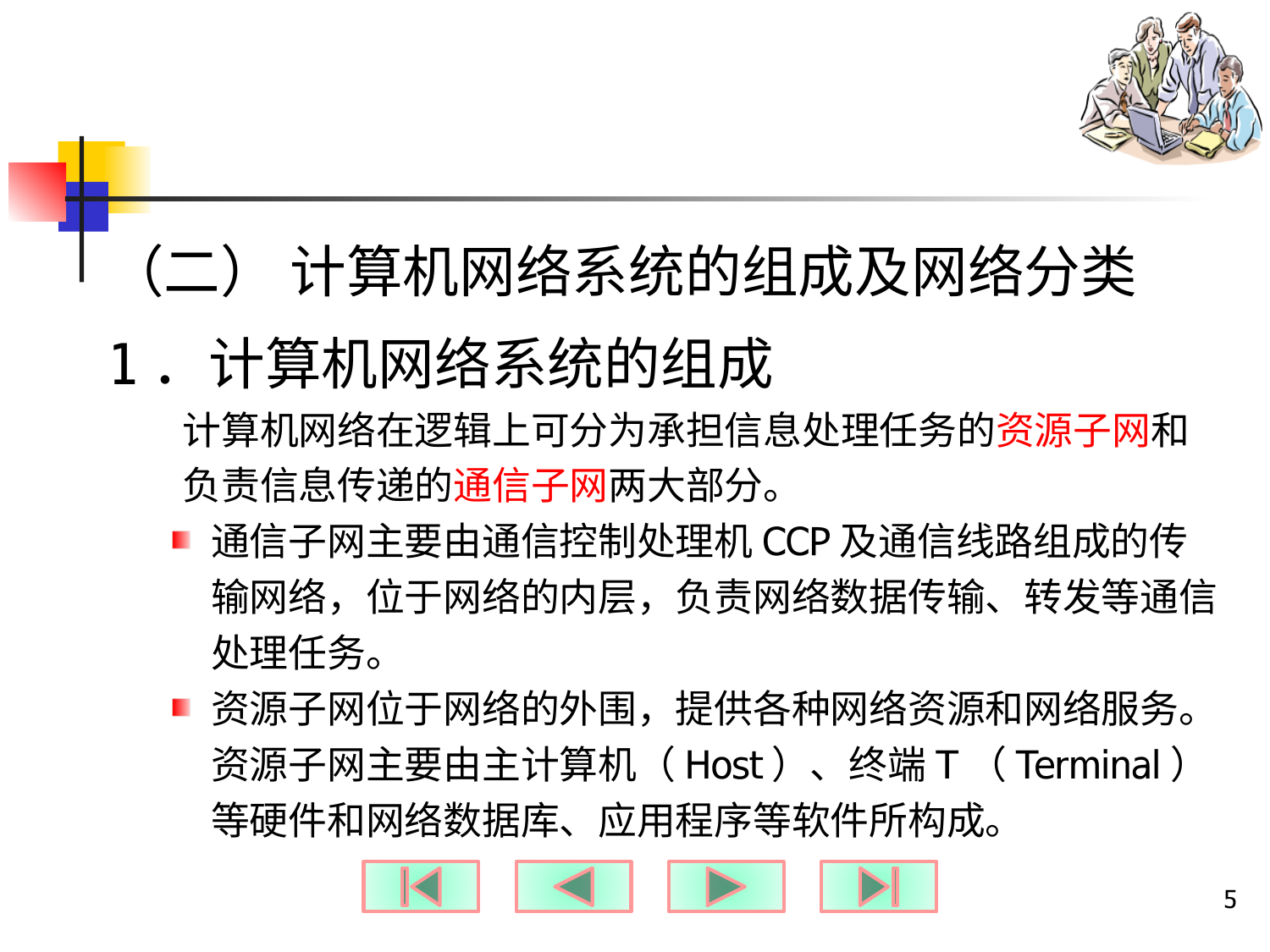

#
（二） 计算机网络系统的组成及网络分类
1．计算机网络系统的组成
计算机网络在逻辑上可分为承担信息处理任务的资源子网和负责信息传递的通信子网两大部分。
通信子网主要由通信控制处理机CCP及通信线路组成的传输网络，位于网络的内层，负责网络数据传输、转发等通信处理任务。
资源子网位于网络的外围，提供各种网络资源和网络服务。资源子网主要由主计算机（Host）、终端T（Terminal）等硬件和网络数据库、应用程序等软件所构成。
5